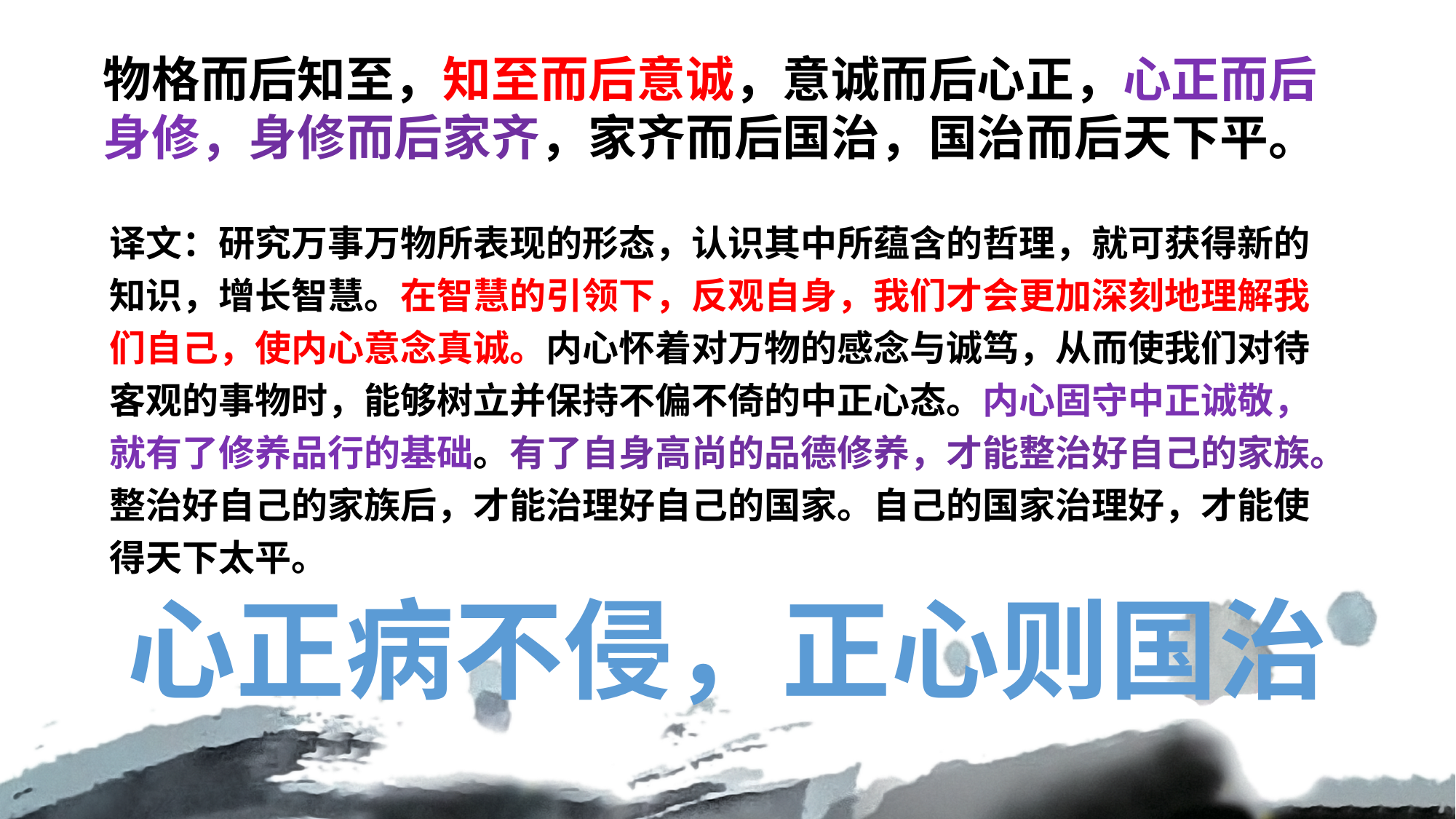

物格而后知至，知至而后意诚，意诚而后心正，心正而后身修，身修而后家齐，家齐而后国治，国治而后天下平。
译文：研究万事万物所表现的形态，认识其中所蕴含的哲理，就可获得新的知识，增长智慧。在智慧的引领下，反观自身，我们才会更加深刻地理解我们自己，使内心意念真诚。内心怀着对万物的感念与诚笃，从而使我们对待客观的事物时，能够树立并保持不偏不倚的中正心态。内心固守中正诚敬，就有了修养品行的基础。有了自身高尚的品德修养，才能整治好自己的家族。整治好自己的家族后，才能治理好自己的国家。自己的国家治理好，才能使得天下太平。
心正病不侵，正心则国治